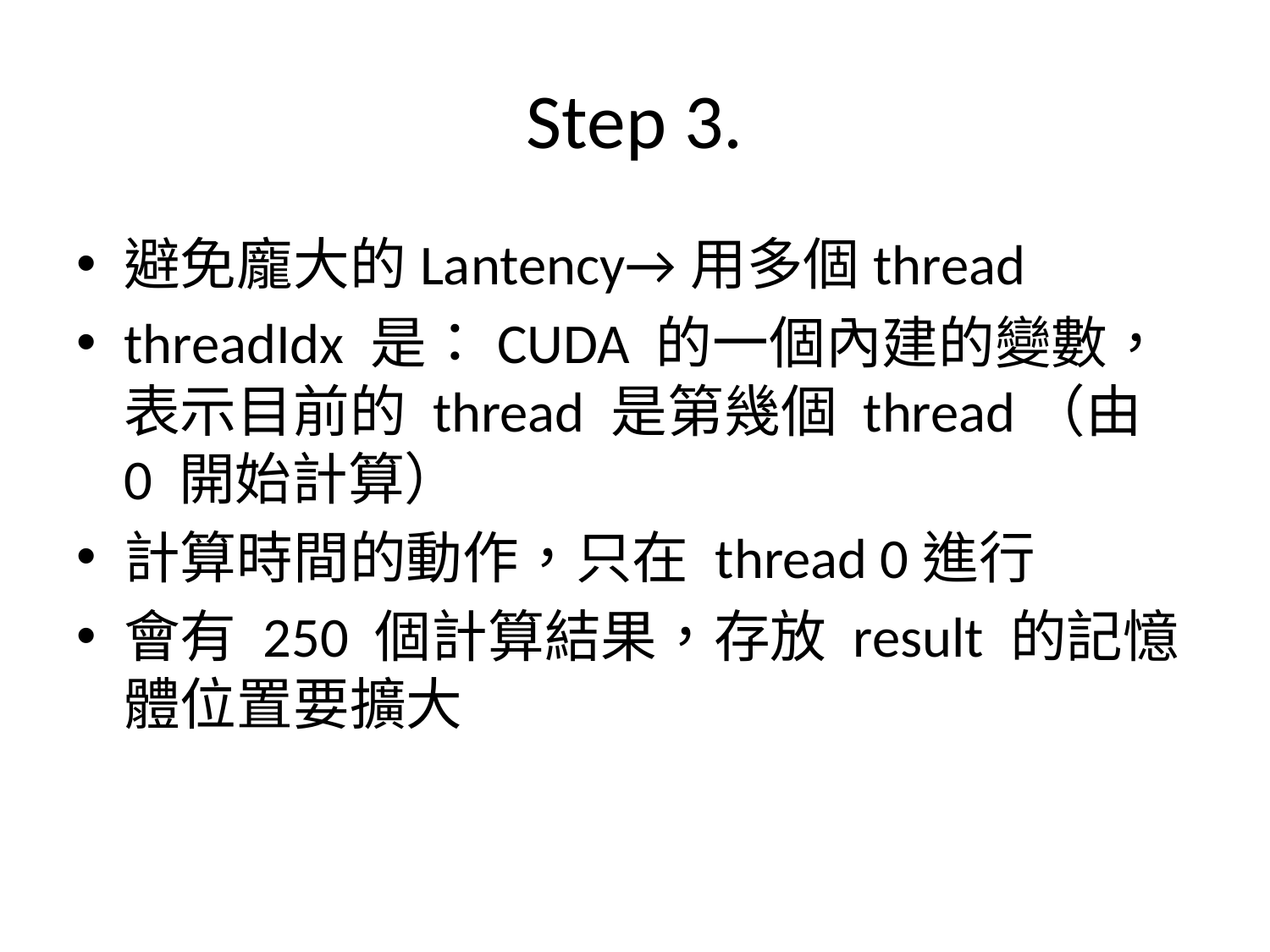

# Step 3.
避免龐大的Lantency→用多個thread
threadIdx 是：CUDA 的一個內建的變數，表示目前的 thread 是第幾個 thread（由 0 開始計算）
計算時間的動作，只在 thread 0進行
會有 250 個計算結果，存放 result 的記憶體位置要擴大